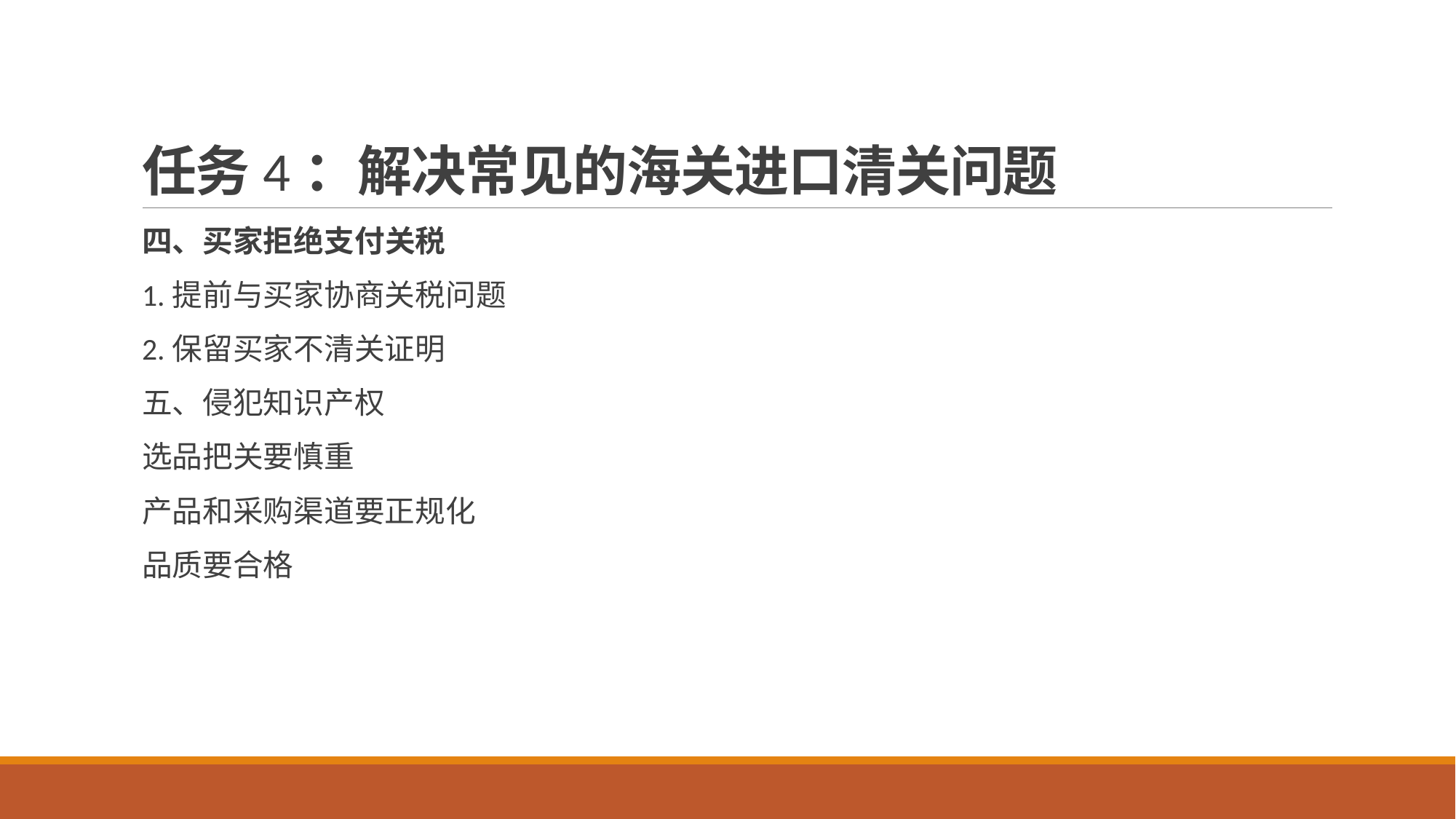

# 任务4：解决常见的海关进口清关问题
四、买家拒绝支付关税
1.提前与买家协商关税问题
2.保留买家不清关证明
五、侵犯知识产权
选品把关要慎重
产品和采购渠道要正规化
品质要合格